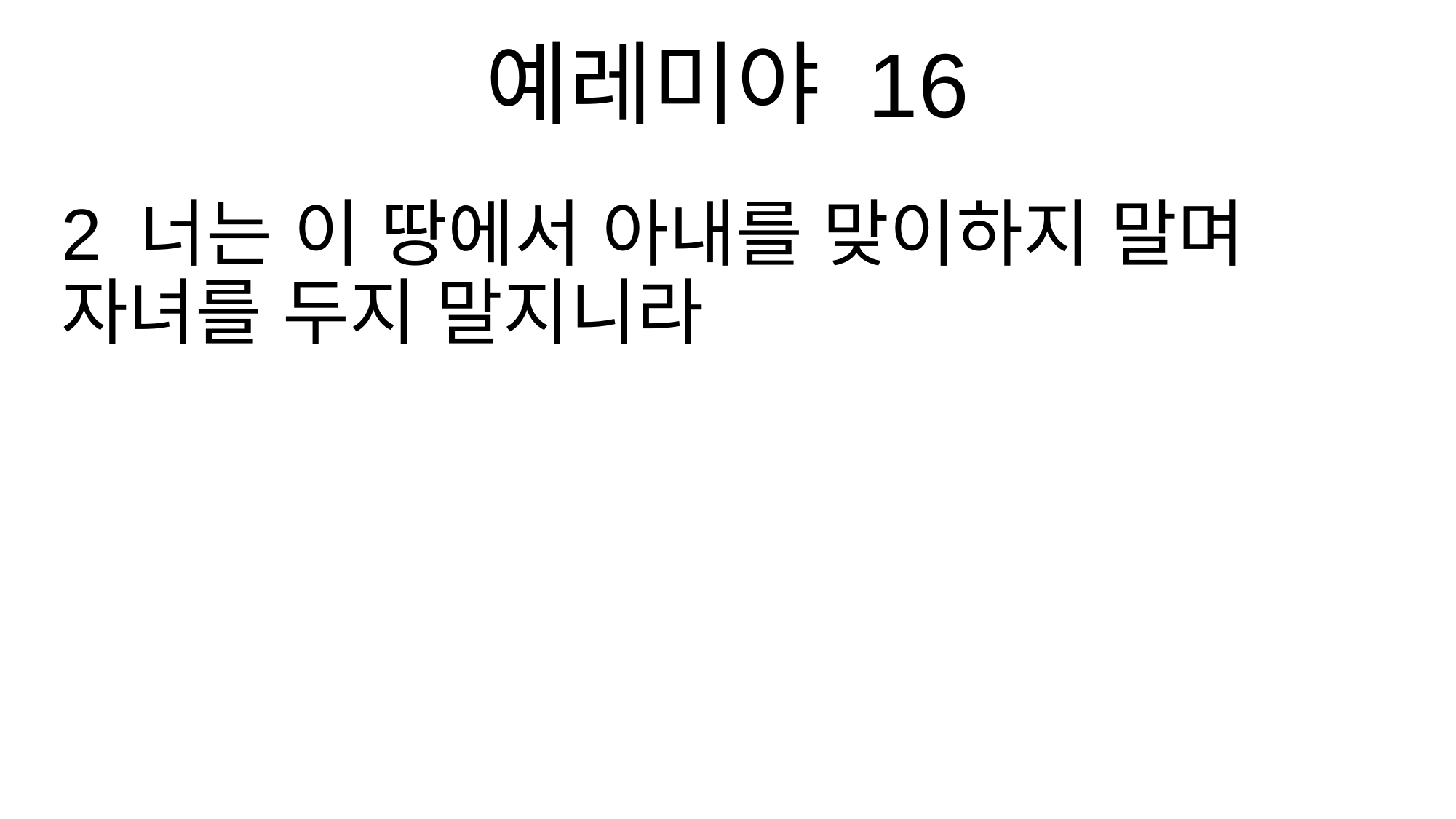

예레미야 16
2 너는 이 땅에서 아내를 맞이하지 말며 자녀를 두지 말지니라